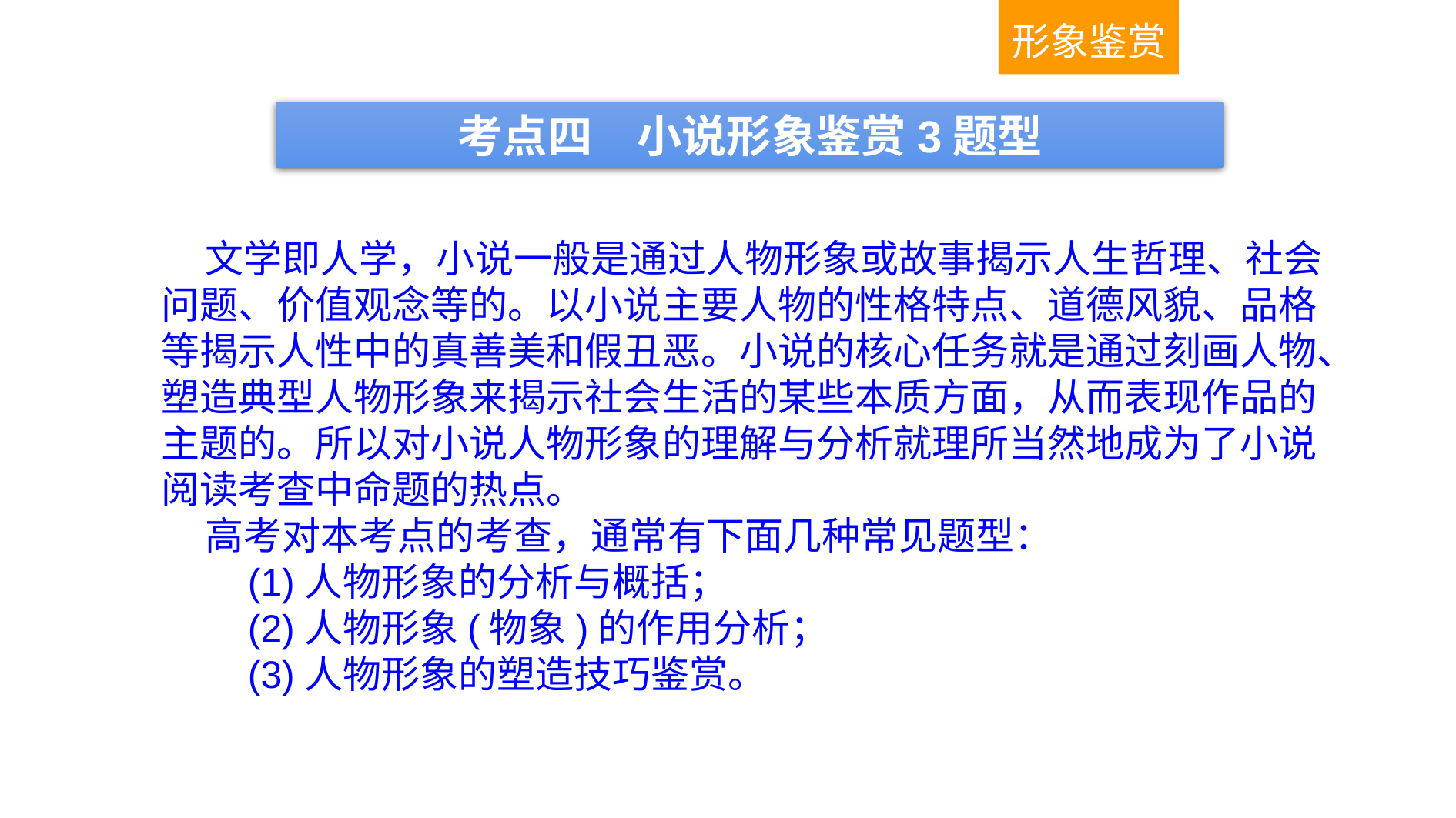

形象鉴赏
考点四　小说形象鉴赏3题型
    文学即人学，小说一般是通过人物形象或故事揭示人生哲理、社会问题、价值观念等的。以小说主要人物的性格特点、道德风貌、品格等揭示人性中的真善美和假丑恶。小说的核心任务就是通过刻画人物、塑造典型人物形象来揭示社会生活的某些本质方面，从而表现作品的主题的。所以对小说人物形象的理解与分析就理所当然地成为了小说阅读考查中命题的热点。
    高考对本考点的考查，通常有下面几种常见题型：
        (1)人物形象的分析与概括；
        (2)人物形象(物象)的作用分析；
        (3)人物形象的塑造技巧鉴赏。